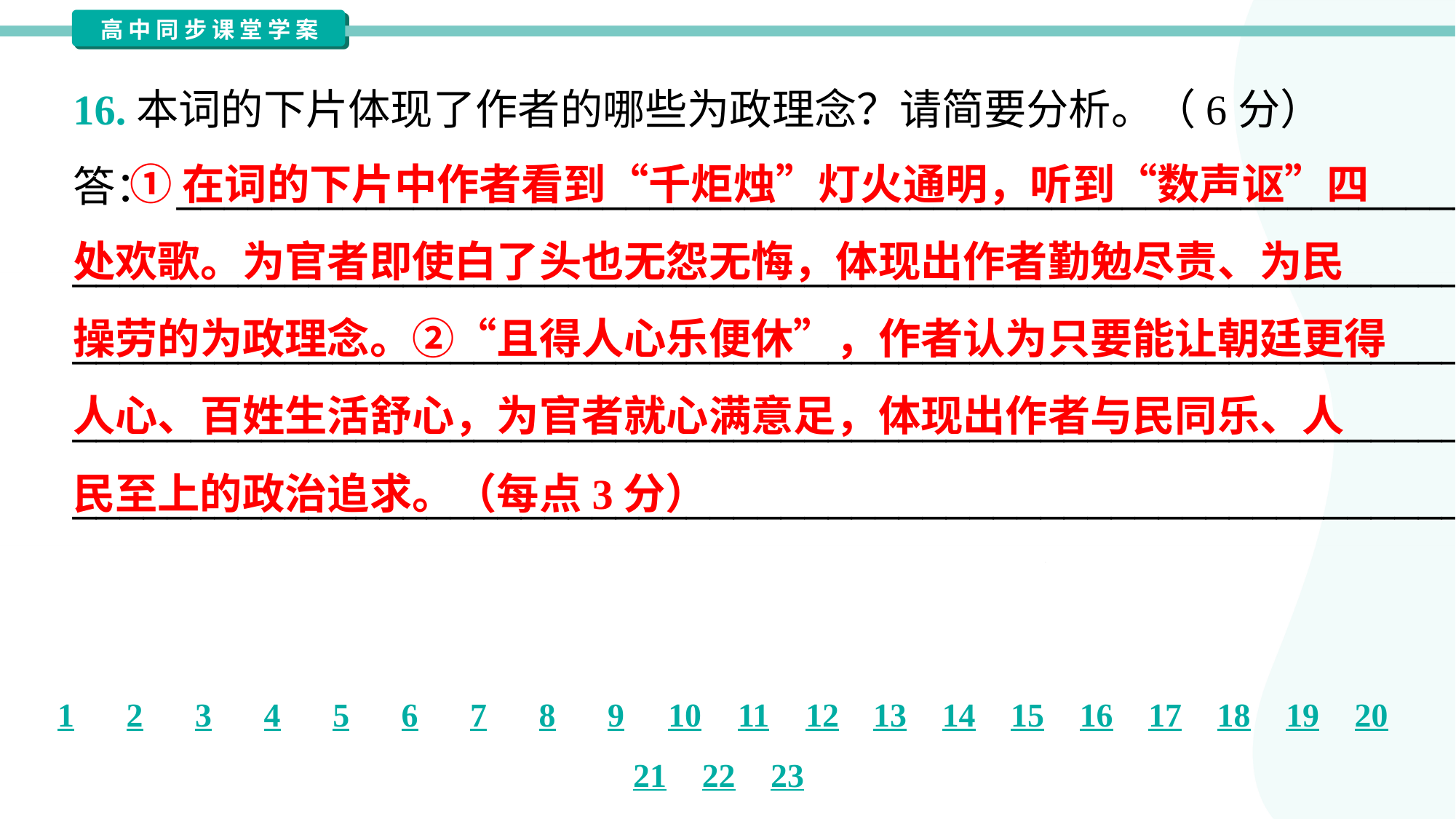

16.本词的下片体现了作者的哪些为政理念？请简要分析。（6分）
答： ________________________________________________________
_____________________________________________________________
_____________________________________________________________
_____________________________________________________________
_____________________________________________________________
      ①在词的下片中作者看到“千炬烛”灯火通明，听到“数声讴”四
处欢歌。为官者即使白了头也无怨无悔，体现出作者勤勉尽责、为民
操劳的为政理念。②“且得人心乐便休”，作者认为只要能让朝廷更得
人心、百姓生活舒心，为官者就心满意足，体现出作者与民同乐、人
民至上的政治追求。（每点3分）